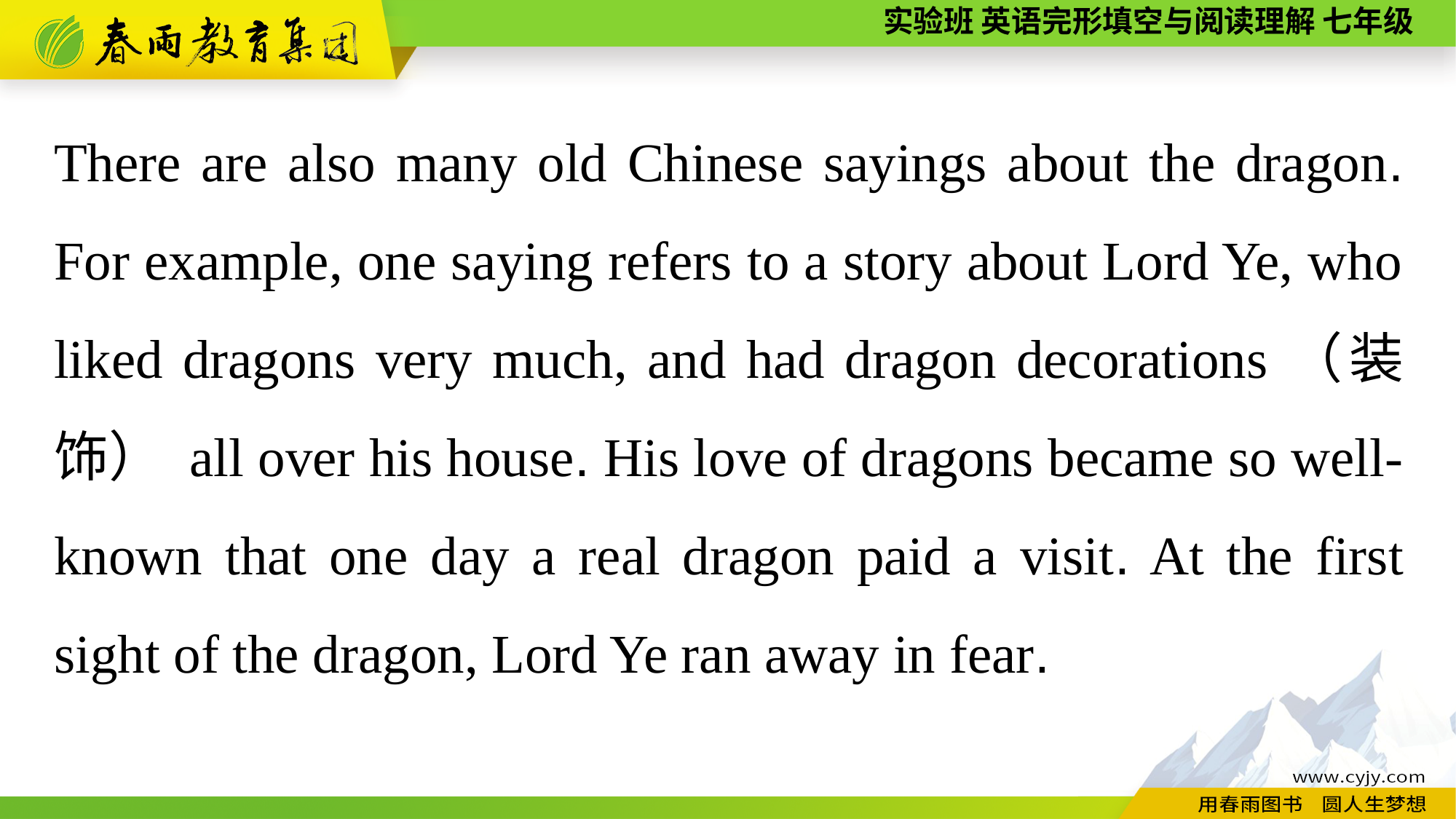

There are also many old Chinese sayings about the dragon. For example, one saying refers to a story about Lord Ye, who liked dragons very much, and had dragon decorations（装饰） all over his house. His love of dragons became so well-known that one day a real dragon paid a visit. At the first sight of the dragon, Lord Ye ran away in fear.